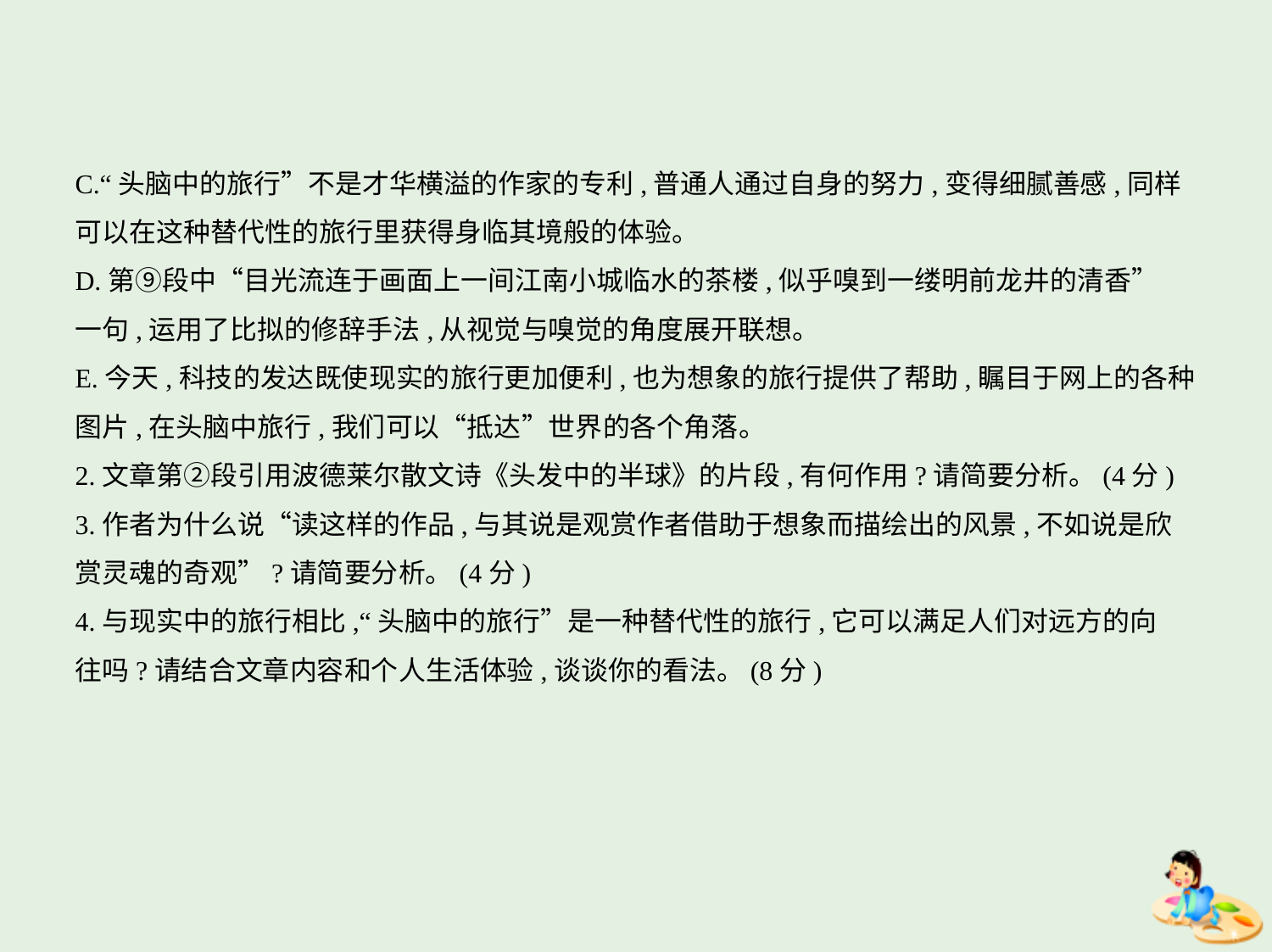

C.“头脑中的旅行”不是才华横溢的作家的专利,普通人通过自身的努力,变得细腻善感,同样
可以在这种替代性的旅行里获得身临其境般的体验。
D.第⑨段中“目光流连于画面上一间江南小城临水的茶楼,似乎嗅到一缕明前龙井的清香”
一句,运用了比拟的修辞手法,从视觉与嗅觉的角度展开联想。
E.今天,科技的发达既使现实的旅行更加便利,也为想象的旅行提供了帮助,瞩目于网上的各种
图片,在头脑中旅行,我们可以“抵达”世界的各个角落。
2.文章第②段引用波德莱尔散文诗《头发中的半球》的片段,有何作用?请简要分析。(4分)
3.作者为什么说“读这样的作品,与其说是观赏作者借助于想象而描绘出的风景,不如说是欣
赏灵魂的奇观”?请简要分析。(4分)
4.与现实中的旅行相比,“头脑中的旅行”是一种替代性的旅行,它可以满足人们对远方的向
往吗?请结合文章内容和个人生活体验,谈谈你的看法。(8分)